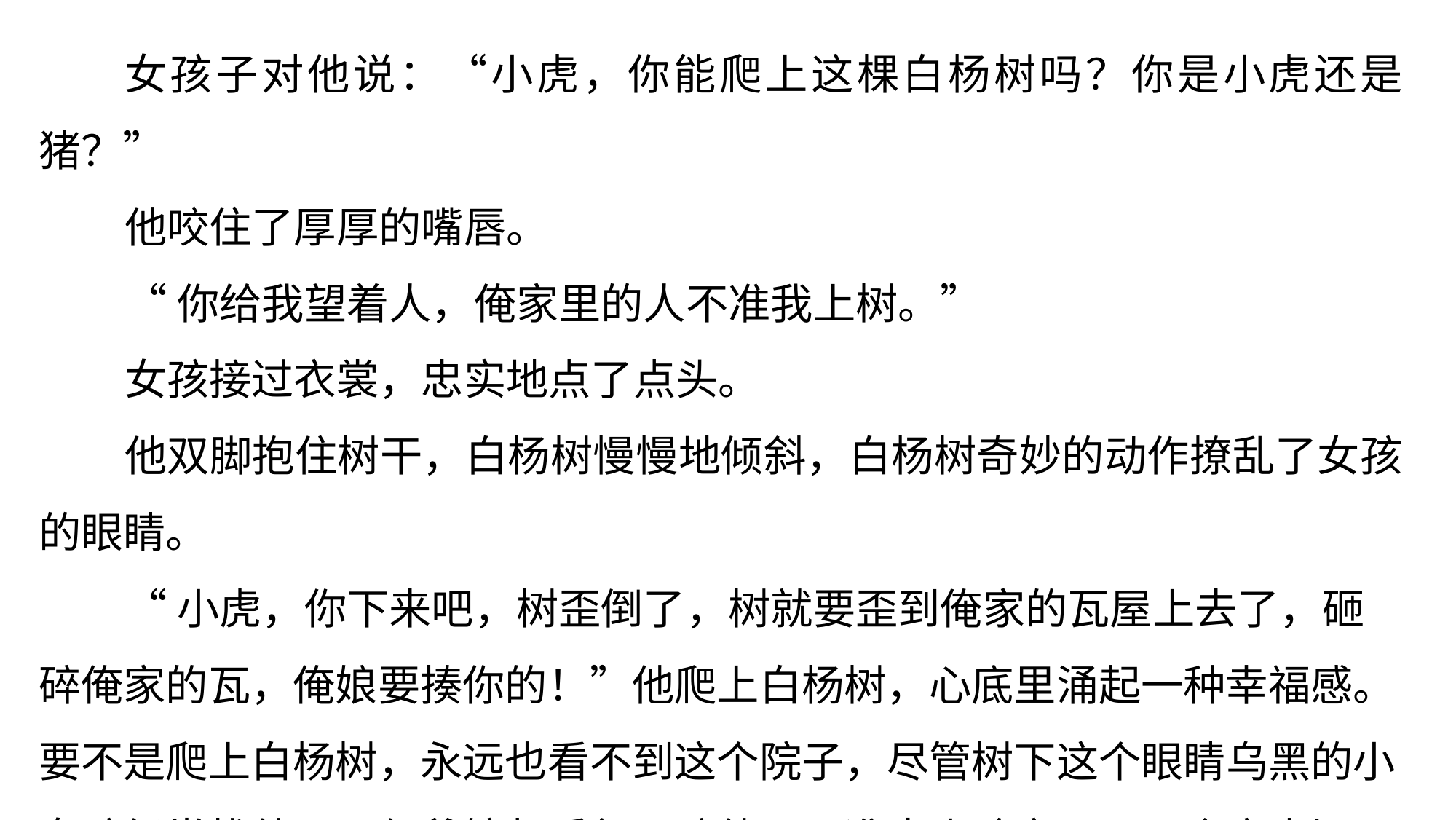

女孩子对他说：“小虎，你能爬上这棵白杨树吗？你是小虎还是猪？”
他咬住了厚厚的嘴唇。
“你给我望着人，俺家里的人不准我上树。”
女孩接过衣裳，忠实地点了点头。
他双脚抱住树干，白杨树慢慢地倾斜，白杨树奇妙的动作撩乱了女孩的眼睛。
“小虎，你下来吧，树歪倒了，树就要歪到俺家的瓦屋上去了，砸碎俺家的瓦，俺娘要揍你的！”他爬上白杨树，心底里涌起一种幸福感。要不是爬上白杨树，永远也看不到这个院子，尽管树下这个眼睛乌黑的小女孩经常找他玩，但爹娘却反复叮咛他，不准去小珍家玩。一个高大汉子从